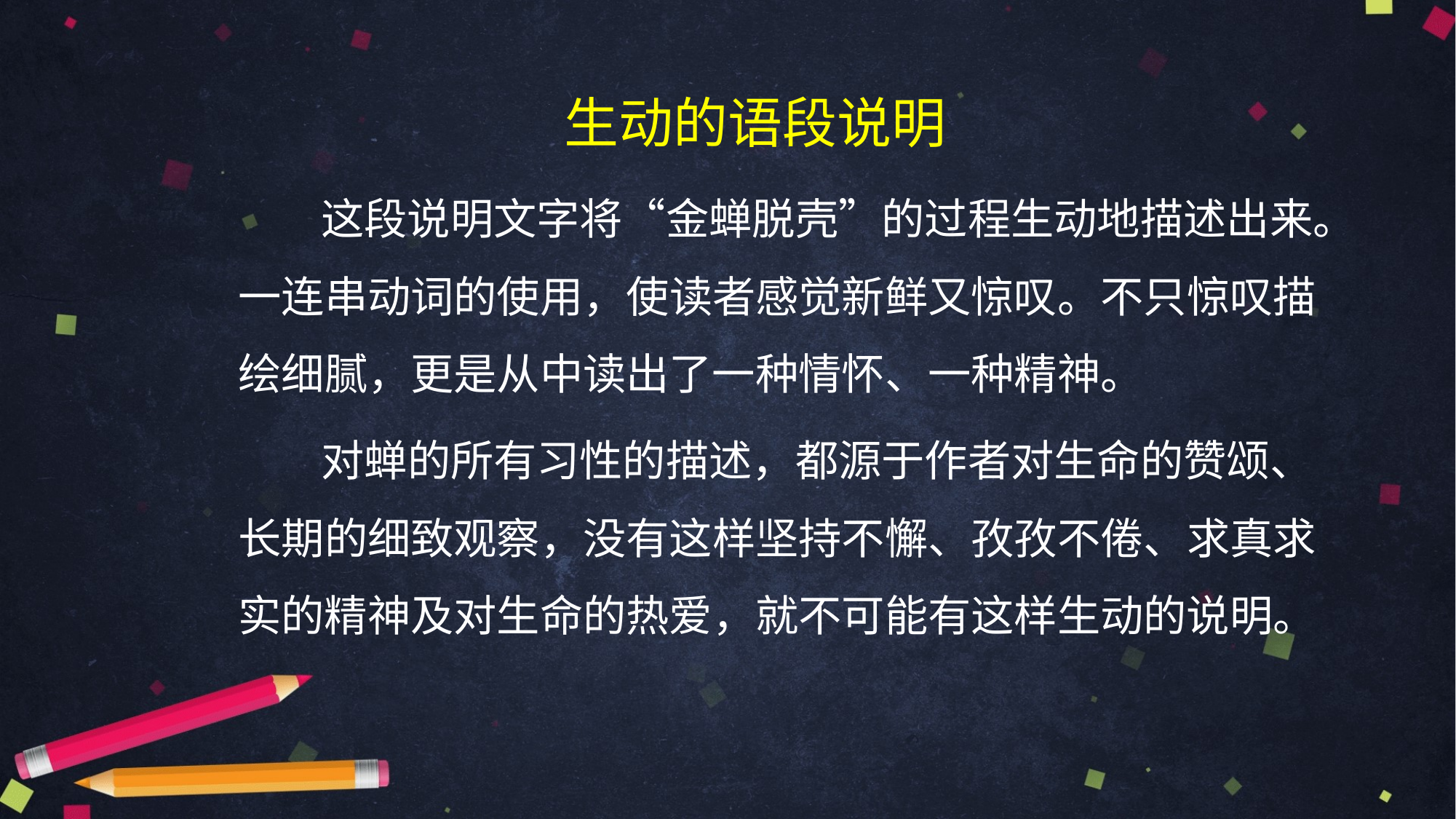

生动的语段说明
  这段说明文字将“金蝉脱壳”的过程生动地描述出来。一连串动词的使用，使读者感觉新鲜又惊叹。不只惊叹描绘细腻，更是从中读出了一种情怀、一种精神。
  对蝉的所有习性的描述，都源于作者对生命的赞颂、长期的细致观察，没有这样坚持不懈、孜孜不倦、求真求实的精神及对生命的热爱，就不可能有这样生动的说明。